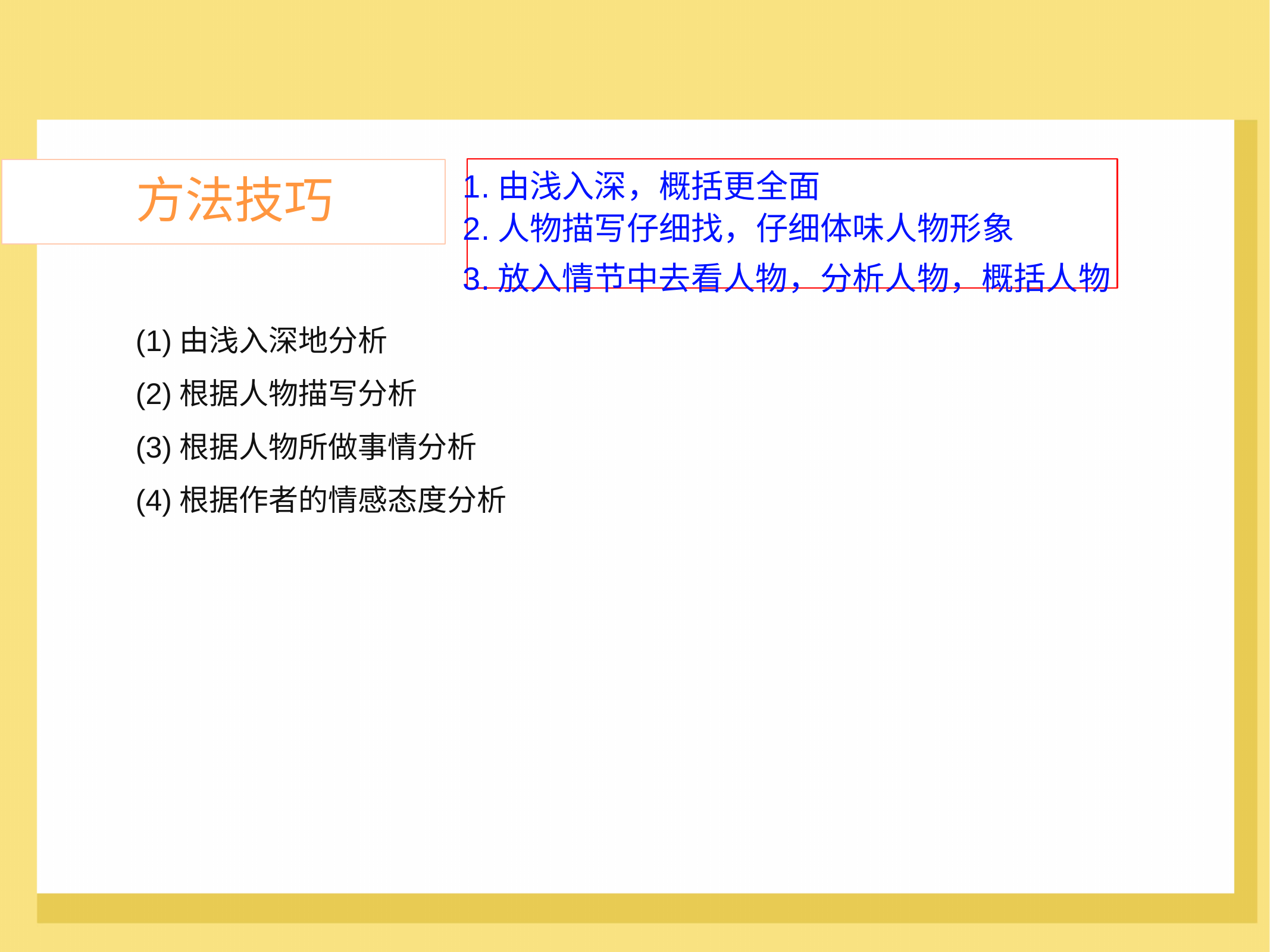

1.由浅入深，概括更全面
2.人物描写仔细找，仔细体味人物形象
方法技巧
	3.放入情节中去看人物，分析人物，概括人物

(1)由浅入深地分析

(2)根据人物描写分析

(3)根据人物所做事情分析

(4)根据作者的情感态度分析